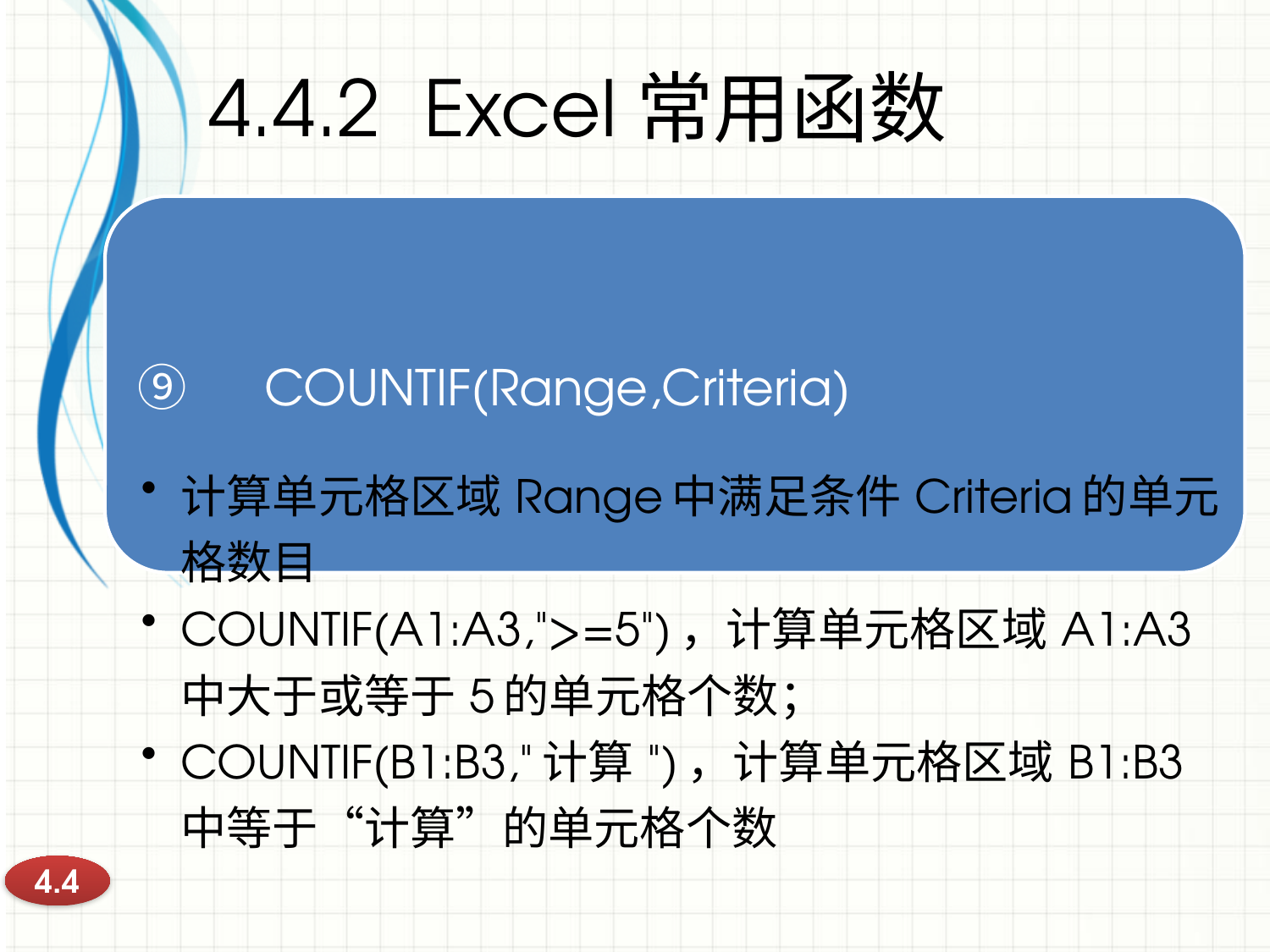

# 4.4.2  Excel常用函数
⑨　COUNTIF(Range,Criteria)
计算单元格区域Range中满足条件Criteria的单元格数目
COUNTIF(A1:A3,">=5")，计算单元格区域A1:A3中大于或等于5的单元格个数；
COUNTIF(B1:B3,"计算")，计算单元格区域B1:B3中等于“计算”的单元格个数